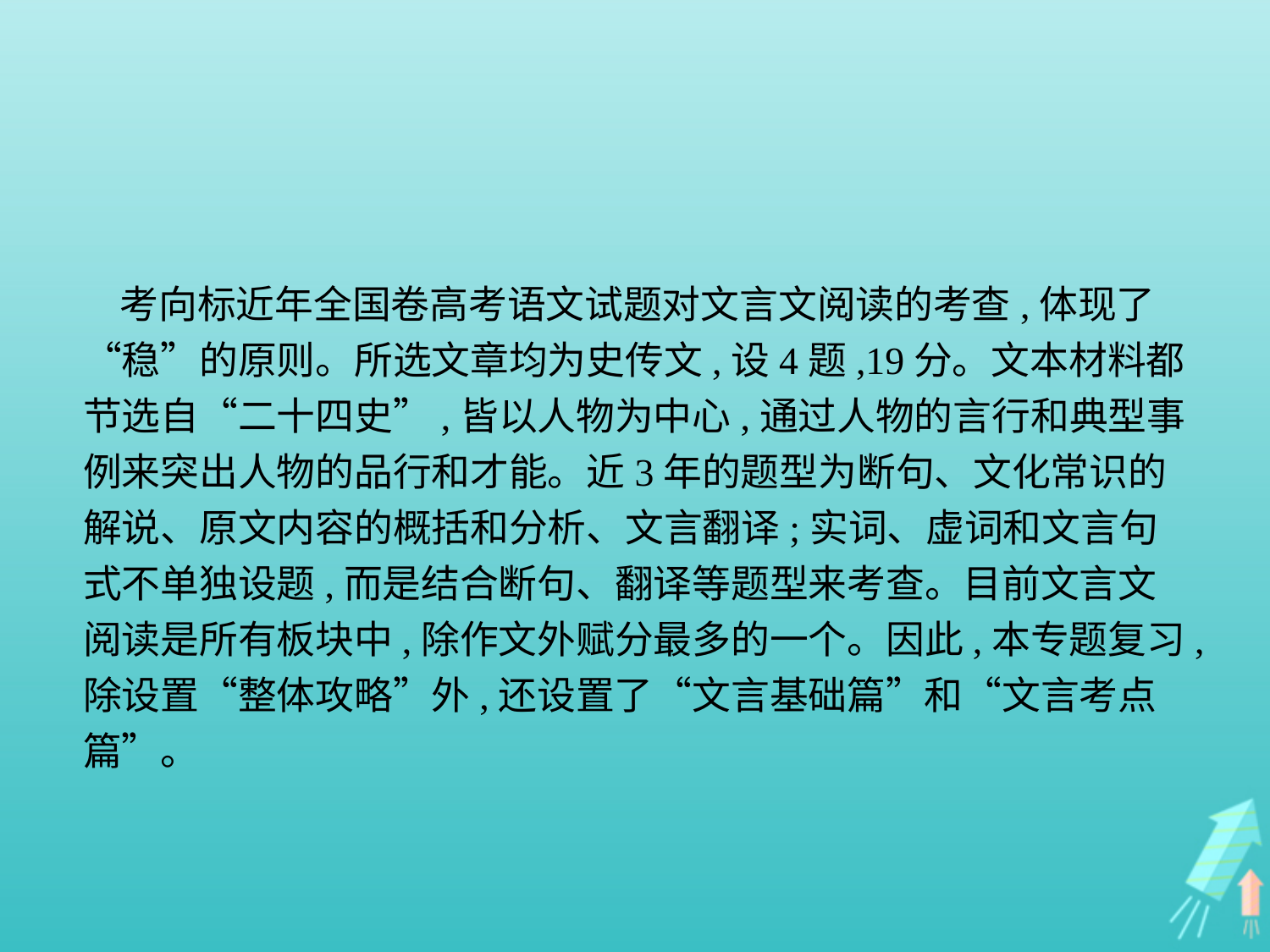

考向标近年全国卷高考语文试题对文言文阅读的考查,体现了“稳”的原则。所选文章均为史传文,设4题,19分。文本材料都节选自“二十四史”,皆以人物为中心,通过人物的言行和典型事例来突出人物的品行和才能。近3年的题型为断句、文化常识的解说、原文内容的概括和分析、文言翻译;实词、虚词和文言句式不单独设题,而是结合断句、翻译等题型来考查。目前文言文阅读是所有板块中,除作文外赋分最多的一个。因此,本专题复习,除设置“整体攻略”外,还设置了“文言基础篇”和“文言考点篇”。